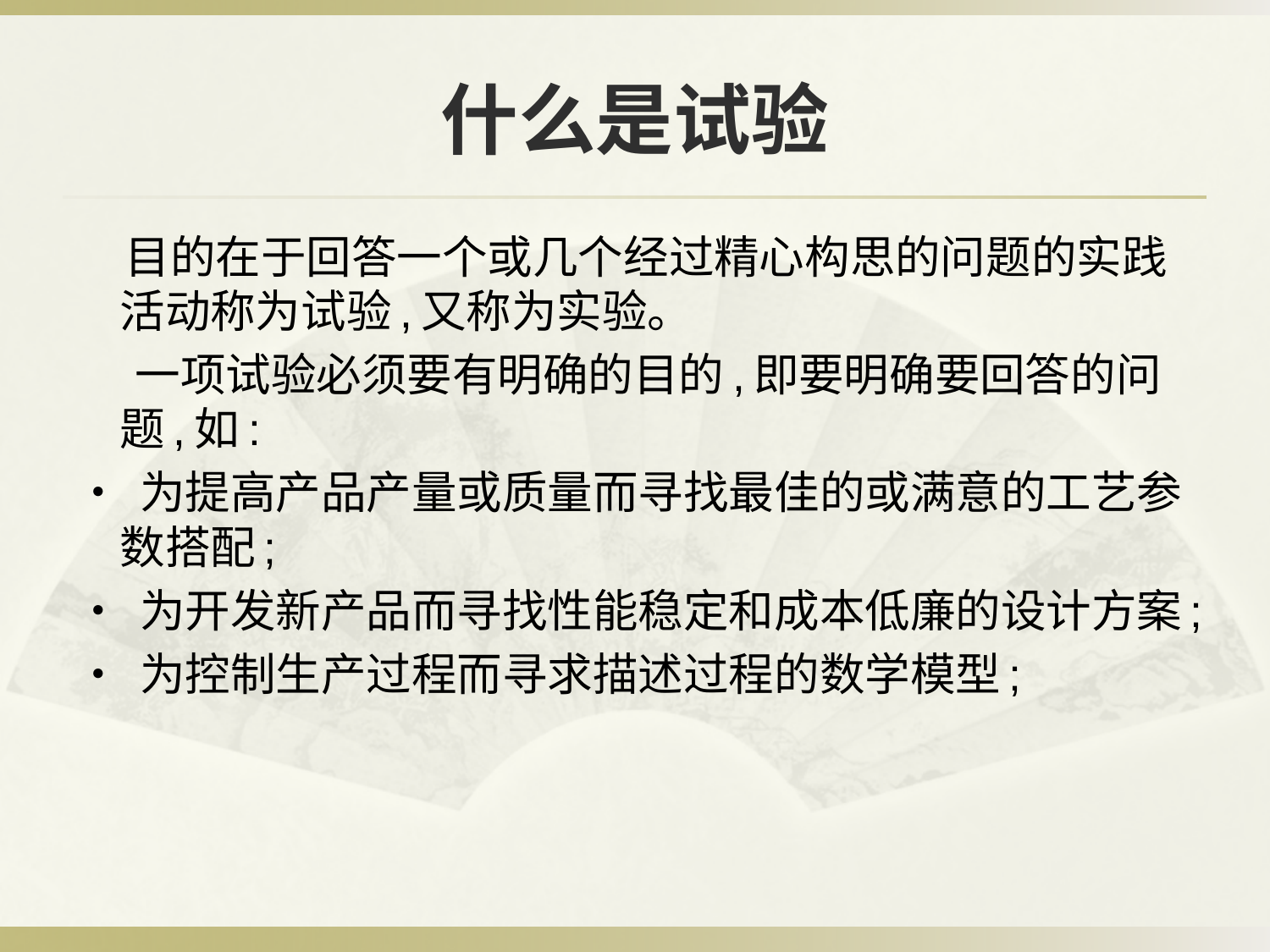

# 什么是试验
    目的在于回答一个或几个经过精心构思的问题的实践活动称为试验,又称为实验。
     一项试验必须要有明确的目的,即要明确要回答的问题,如:
• 为提高产品产量或质量而寻找最佳的或满意的工艺参数搭配;
• 为开发新产品而寻找性能稳定和成本低廉的设计方案;
• 为控制生产过程而寻求描述过程的数学模型;